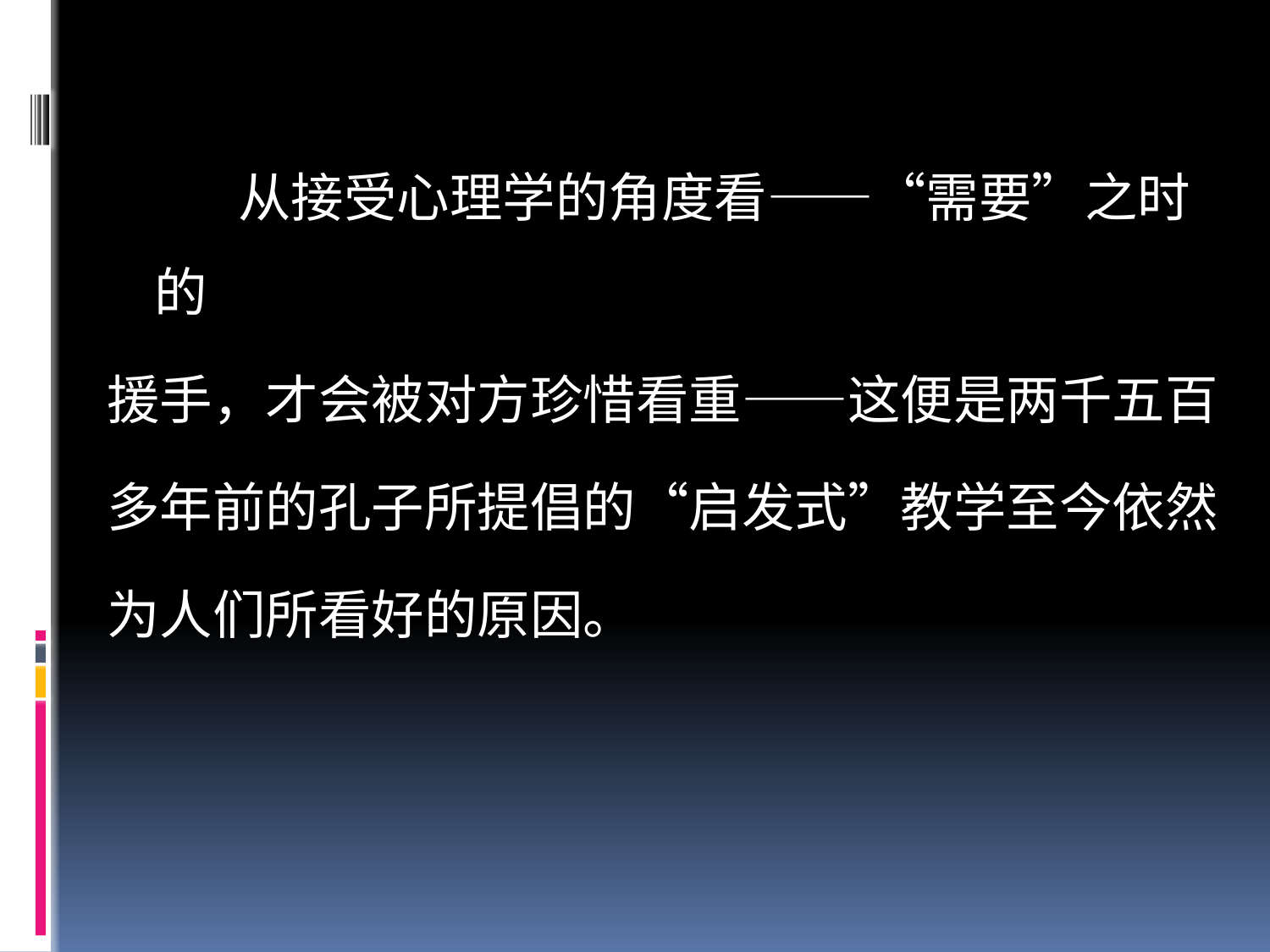

从接受心理学的角度看——“需要”之时的
援手，才会被对方珍惜看重——这便是两千五百
多年前的孔子所提倡的“启发式”教学至今依然
为人们所看好的原因。